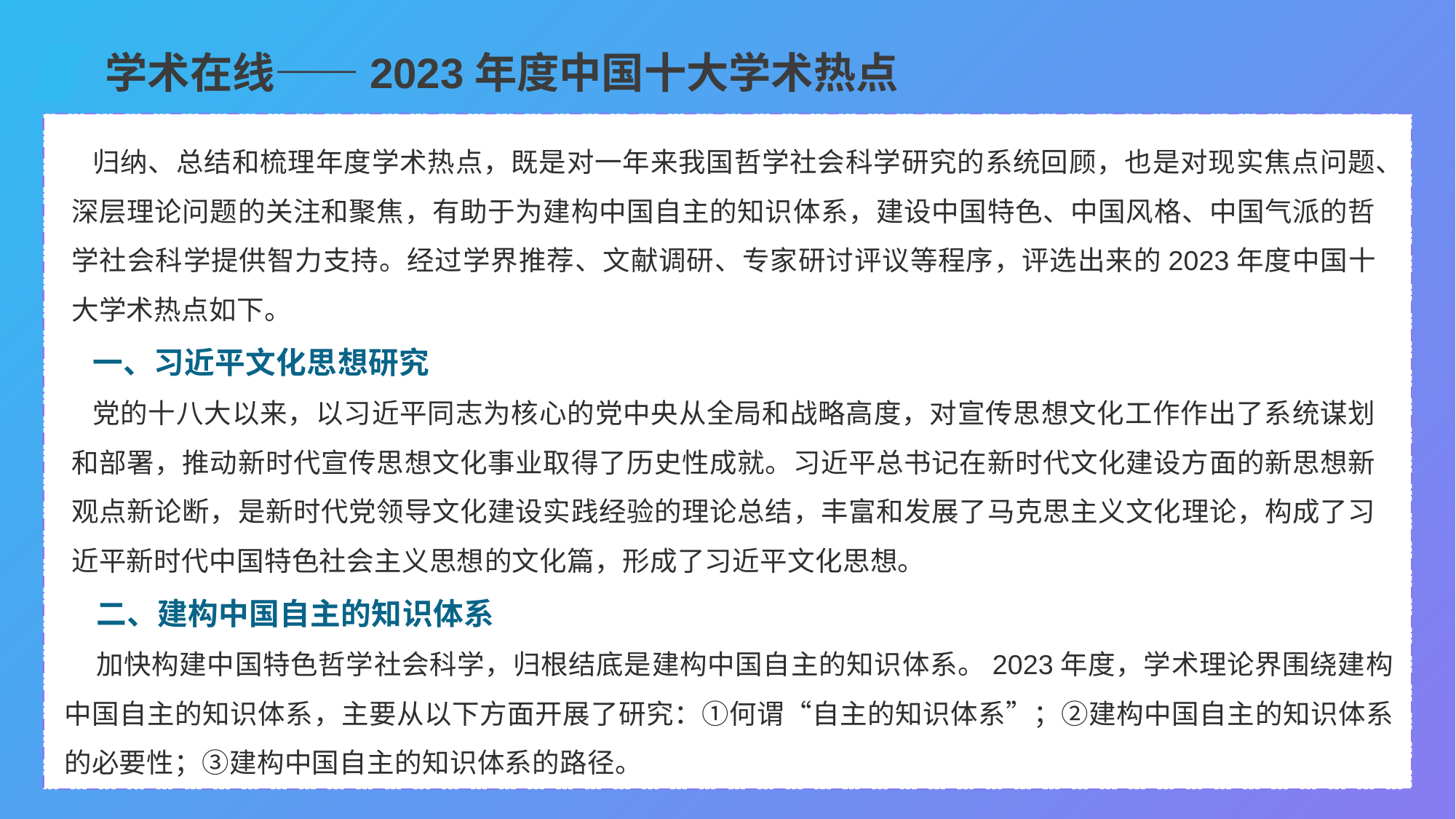

学术在线——2023年度中国十大学术热点

归纳、总结和梳理年度学术热点，既是对一年来我国哲学社会科学研究的系统回顾，也是对现实焦点问题、深层理论问题的关注和聚焦，有助于为建构中国自主的知识体系，建设中国特色、中国风格、中国气派的哲学社会科学提供智力支持。经过学界推荐、文献调研、专家研讨评议等程序，评选出来的2023年度中国十大学术热点如下。
一、习近平文化思想研究
党的十八大以来，以习近平同志为核心的党中央从全局和战略高度，对宣传思想文化工作作出了系统谋划和部署，推动新时代宣传思想文化事业取得了历史性成就。习近平总书记在新时代文化建设方面的新思想新观点新论断，是新时代党领导文化建设实践经验的理论总结，丰富和发展了马克思主义文化理论，构成了习近平新时代中国特色社会主义思想的文化篇，形成了习近平文化思想。
二、建构中国自主的知识体系
加快构建中国特色哲学社会科学，归根结底是建构中国自主的知识体系。2023年度，学术理论界围绕建构中国自主的知识体系，主要从以下方面开展了研究：①何谓“自主的知识体系”；②建构中国自主的知识体系的必要性；③建构中国自主的知识体系的路径。